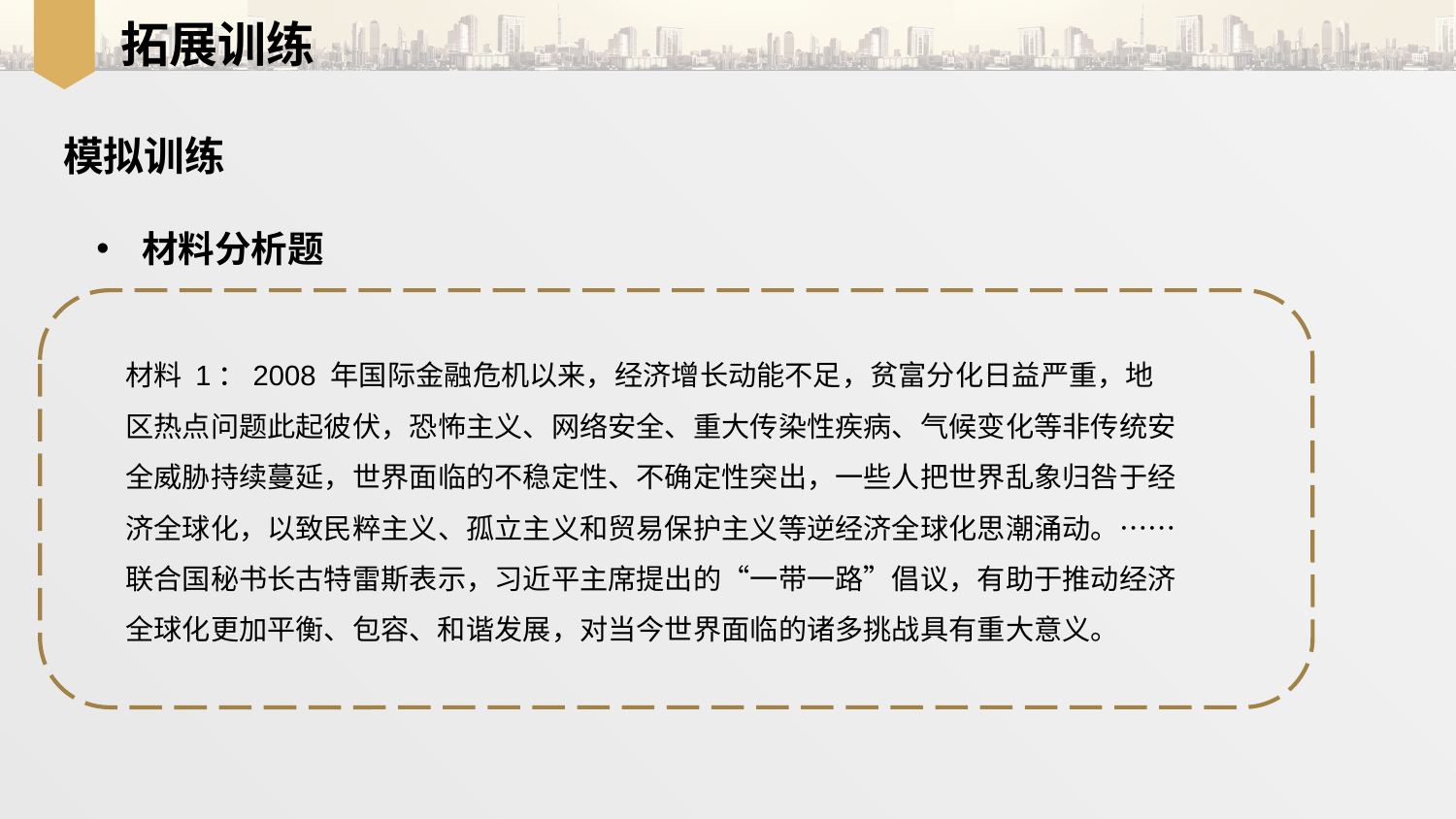

拓展训练
模拟训练
材料分析题

材料 1：2008 年国际金融危机以来，经济增长动能不足，贫富分化日益严重，地
区热点问题此起彼伏，恐怖主义、网络安全、重大传染性疾病、气候变化等非传统安
全威胁持续蔓延，世界面临的不稳定性、不确定性突出，一些人把世界乱象归咎于经
济全球化，以致民粹主义、孤立主义和贸易保护主义等逆经济全球化思潮涌动。……
联合国秘书长古特雷斯表示，习近平主席提出的“一带一路”倡议，有助于推动经济
全球化更加平衡、包容、和谐发展，对当今世界面临的诸多挑战具有重大意义。